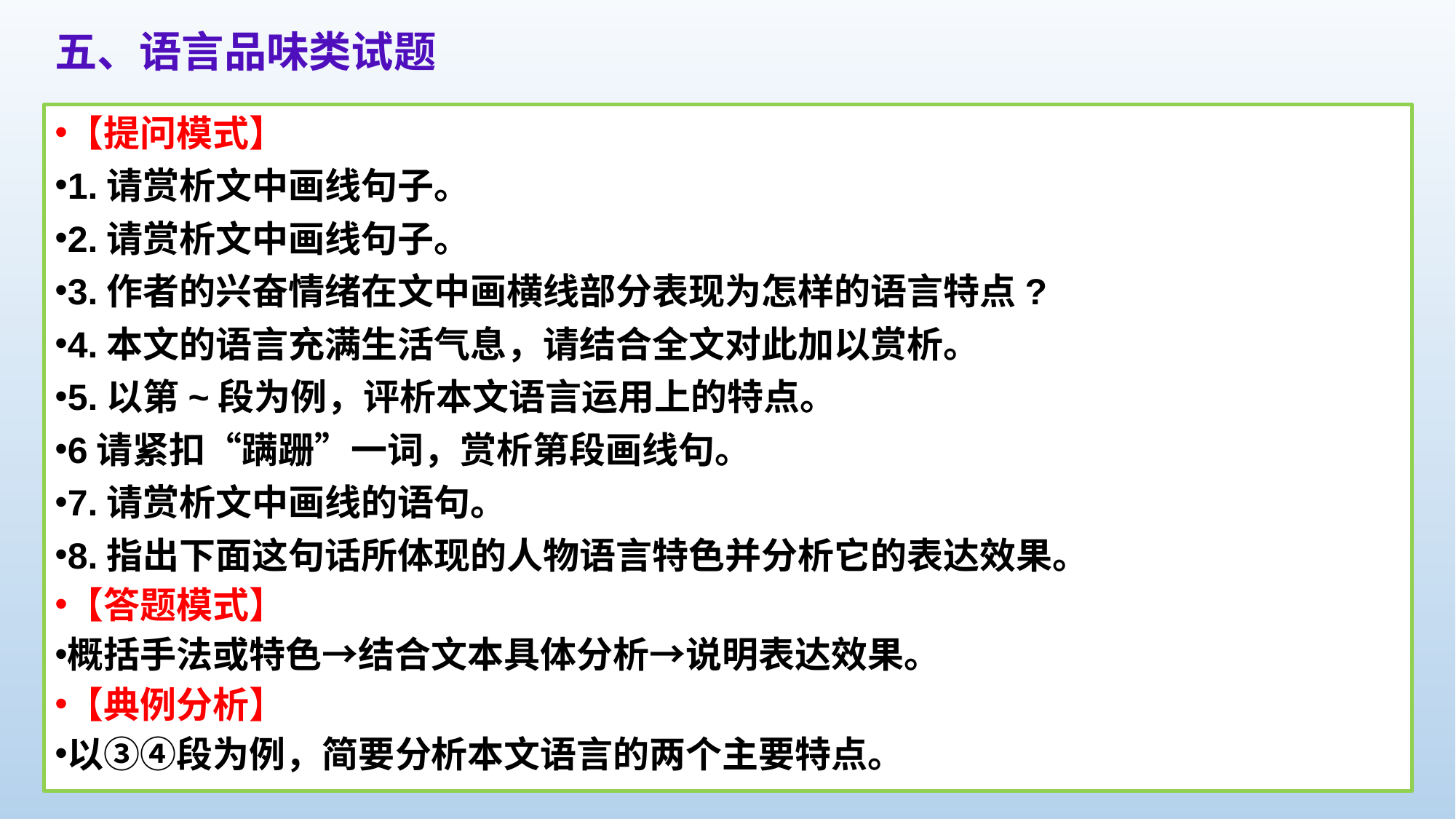

五、语言品味类试题
【提问模式】
1.请赏析文中画线句子。
2.请赏析文中画线句子。
3.作者的兴奋情绪在文中画横线部分表现为怎样的语言特点?
4.本文的语言充满生活气息，请结合全文对此加以赏析。
5.以第~段为例，评析本文语言运用上的特点。
6请紧扣“蹒跚”一词，赏析第段画线句。
7.请赏析文中画线的语句。
8.指出下面这句话所体现的人物语言特色并分析它的表达效果。
【答题模式】
概括手法或特色→结合文本具体分析→说明表达效果。
【典例分析】
以③④段为例，简要分析本文语言的两个主要特点。